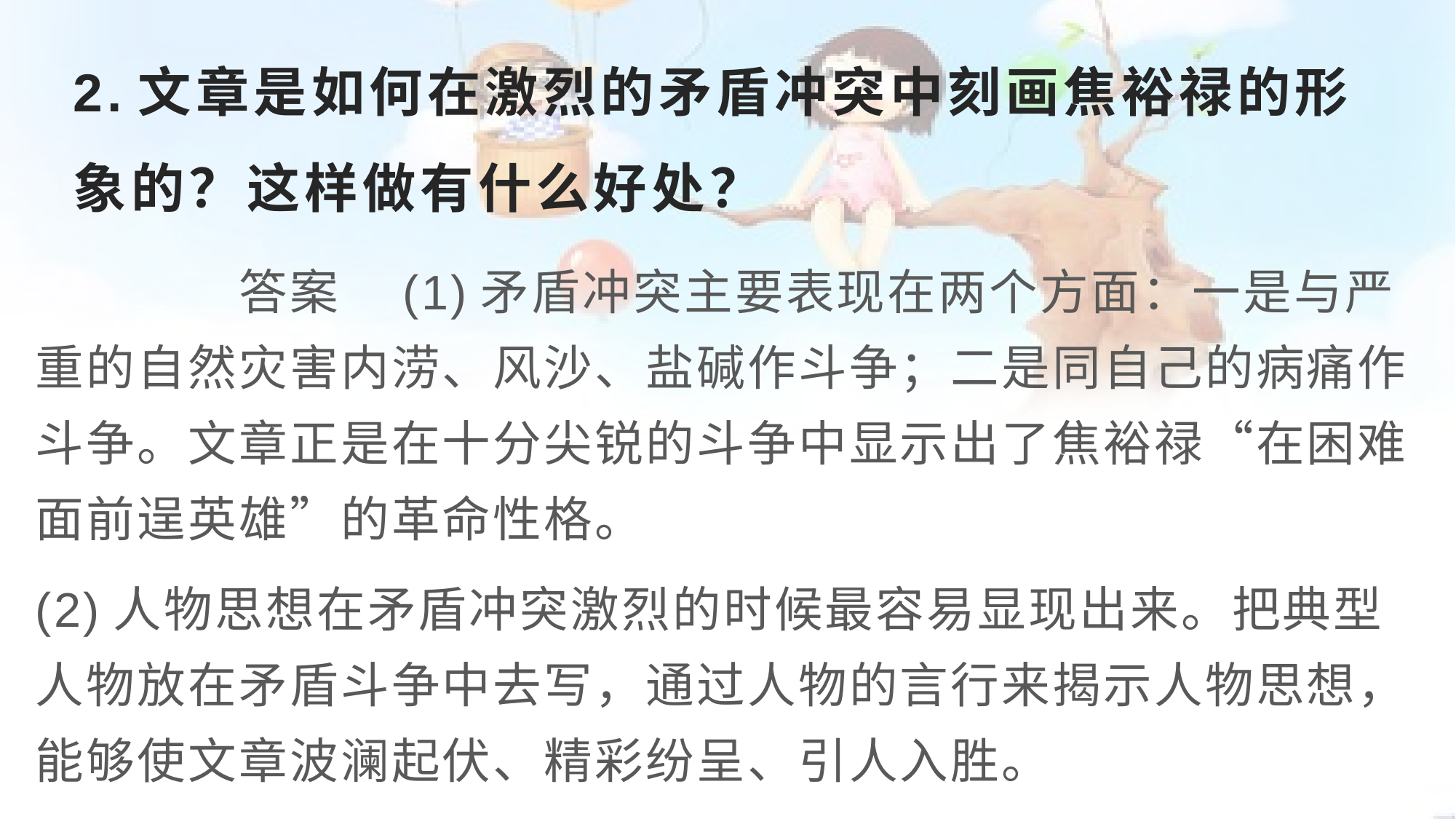

# 2.文章是如何在激烈的矛盾冲突中刻画焦裕禄的形象的？这样做有什么好处？
　　　　　　　　　　　　　　　　　　　　　　　　　　　　　　　答案　(1)矛盾冲突主要表现在两个方面：一是与严重的自然灾害内涝、风沙、盐碱作斗争；二是同自己的病痛作斗争。文章正是在十分尖锐的斗争中显示出了焦裕禄“在困难面前逞英雄”的革命性格。
(2)人物思想在矛盾冲突激烈的时候最容易显现出来。把典型人物放在矛盾斗争中去写，通过人物的言行来揭示人物思想，能够使文章波澜起伏、精彩纷呈、引人入胜。